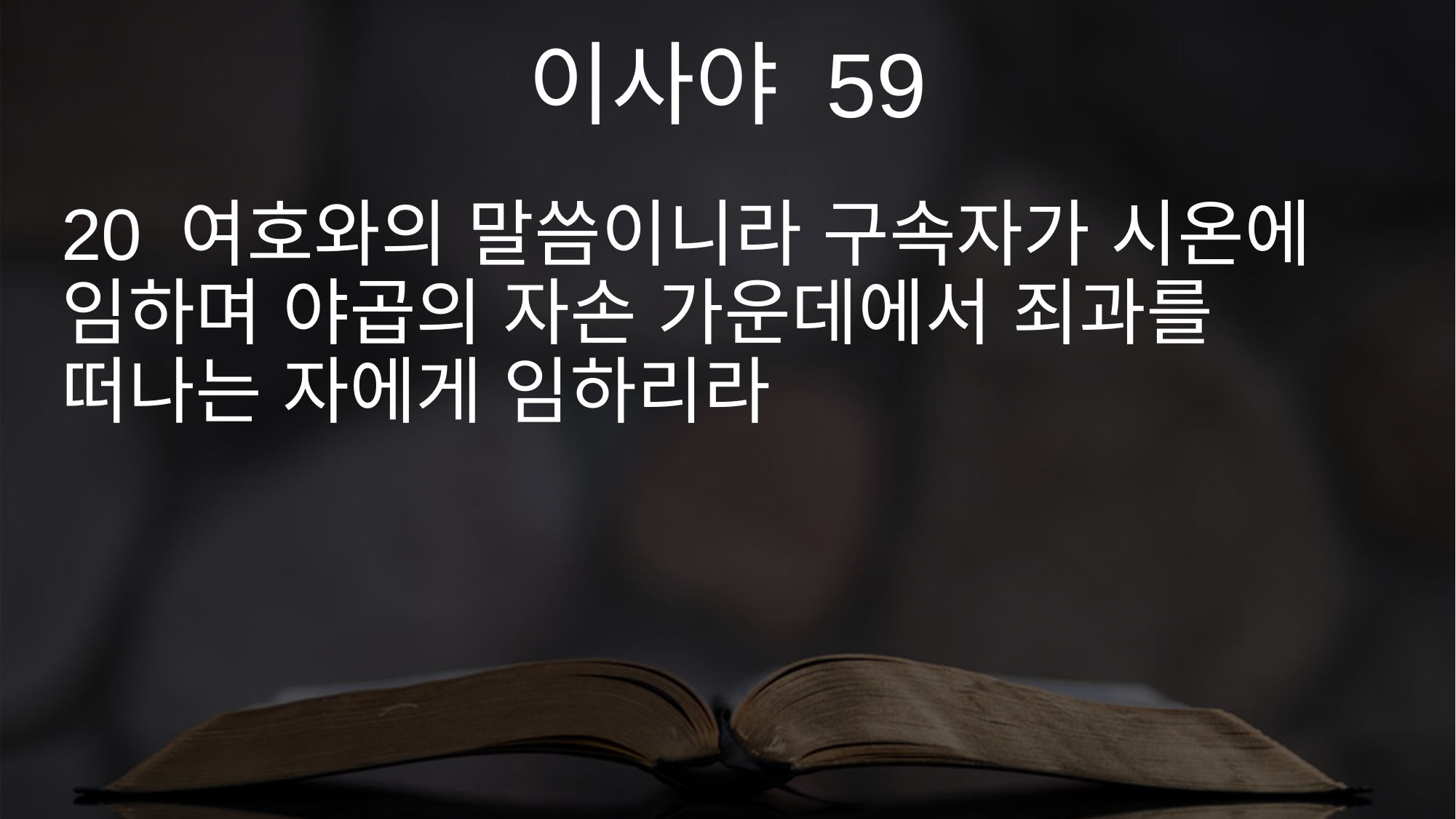

이사야 59
20 여호와의 말씀이니라 구속자가 시온에 임하며 야곱의 자손 가운데에서 죄과를 떠나는 자에게 임하리라